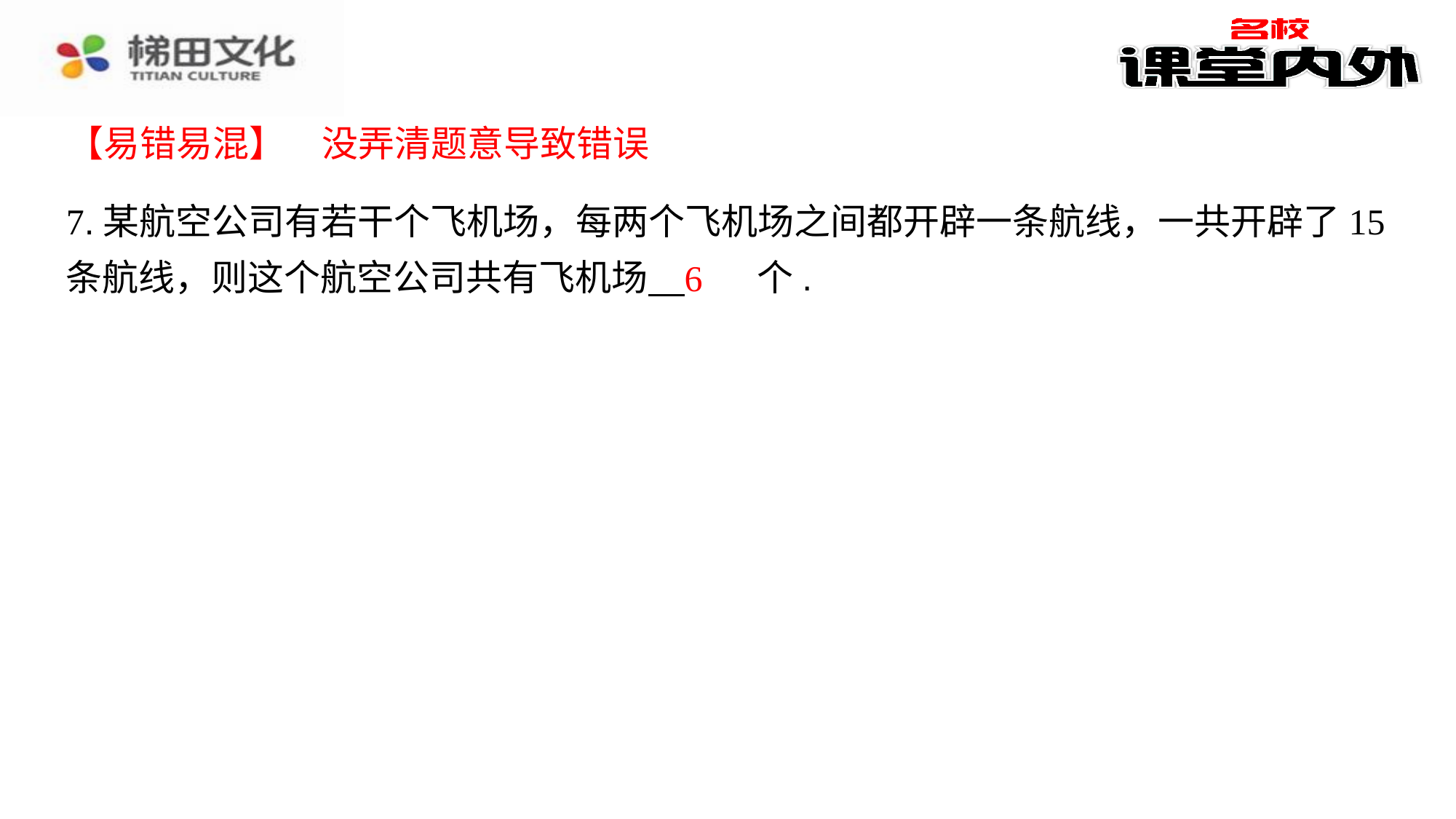

【易错易混】　没弄清题意导致错误
7.某航空公司有若干个飞机场，每两个飞机场之间都开辟一条航线，一共开辟了15条航线，则这个航空公司共有飞机场 　6　⁠个.
6